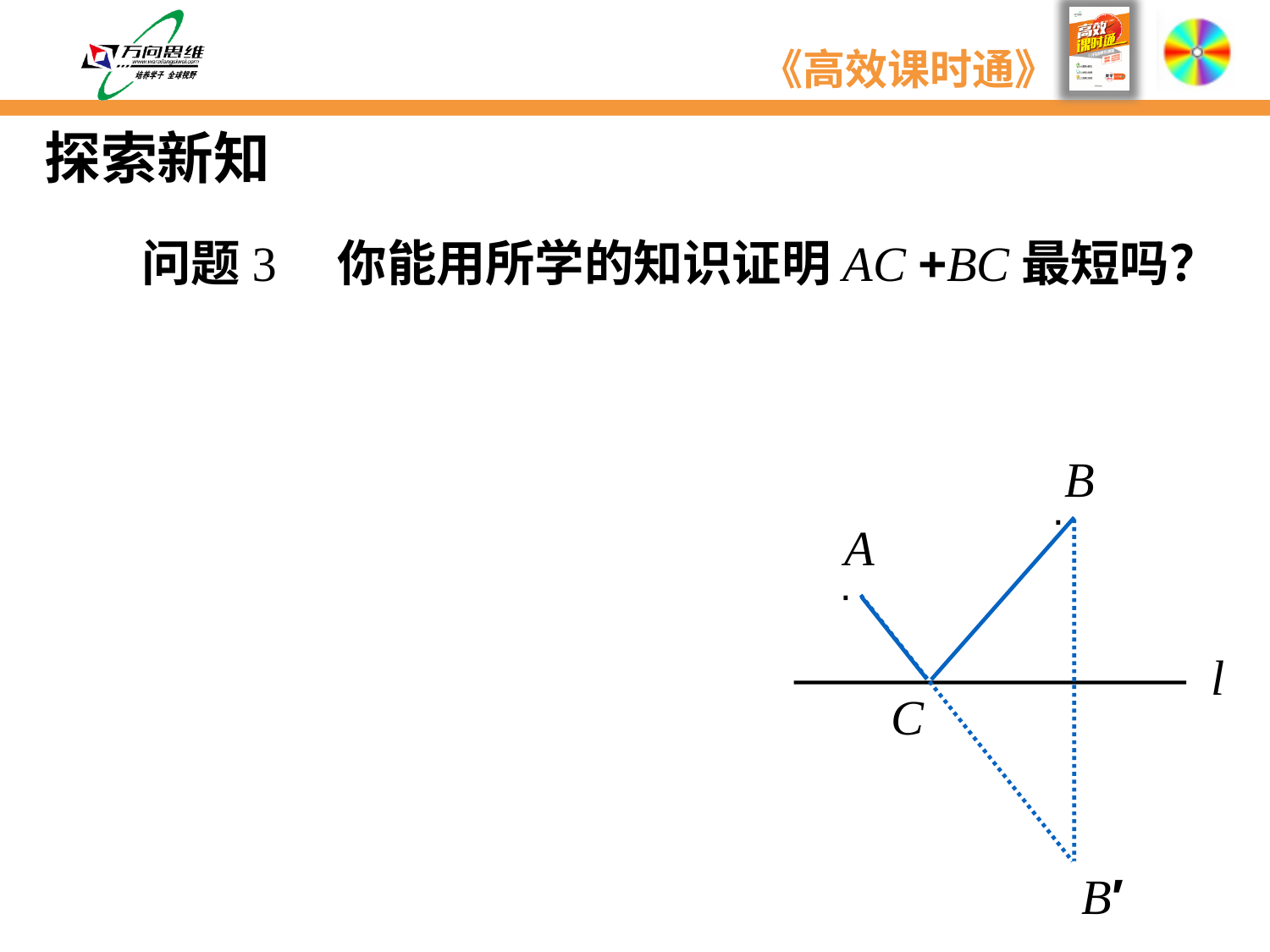

探索新知
　　问题3　你能用所学的知识证明AC +BC最短吗？
B
·
A
·
l

C
B′